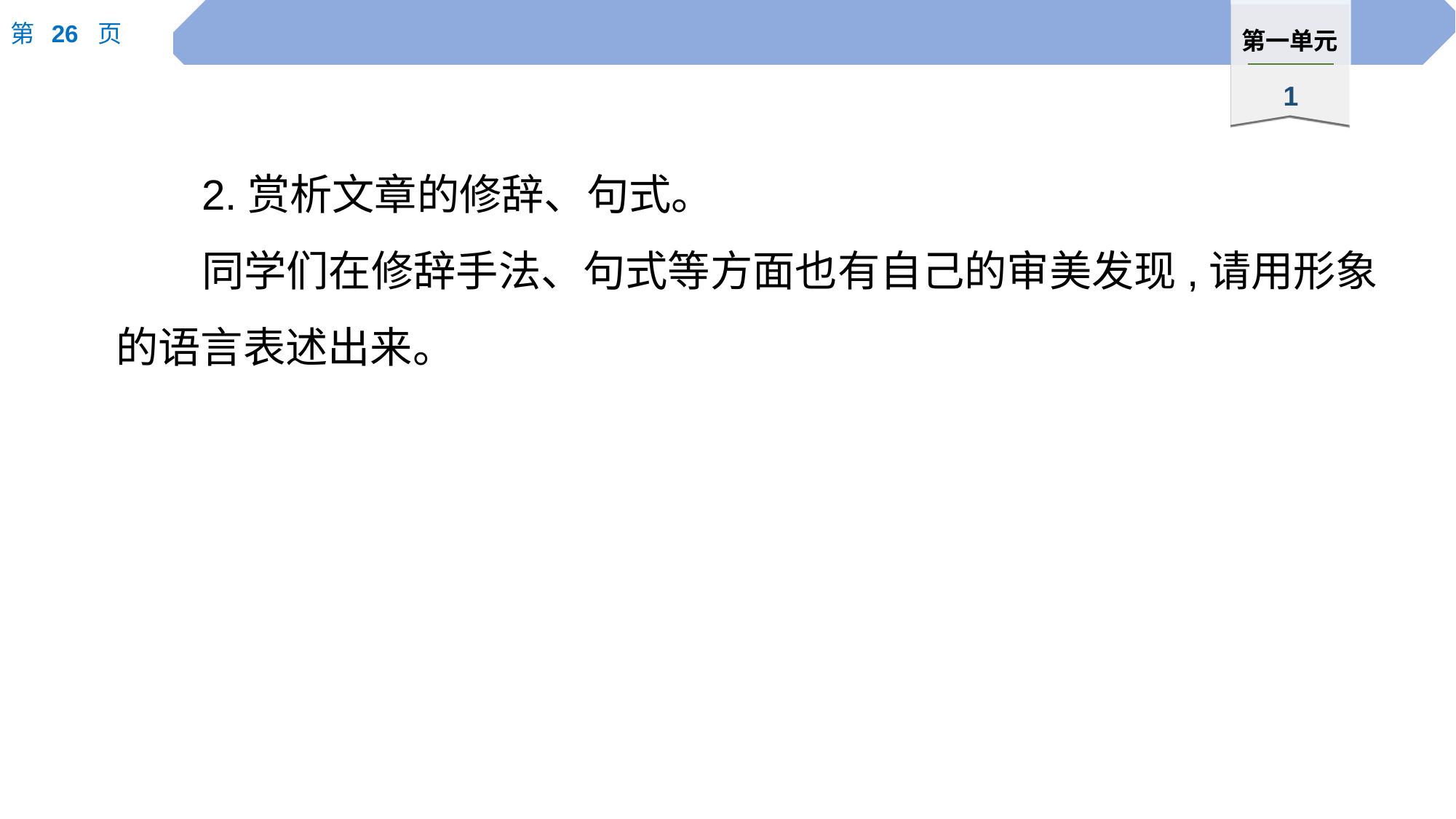

2.赏析文章的修辞、句式。
同学们在修辞手法、句式等方面也有自己的审美发现,请用形象的语言表述出来。